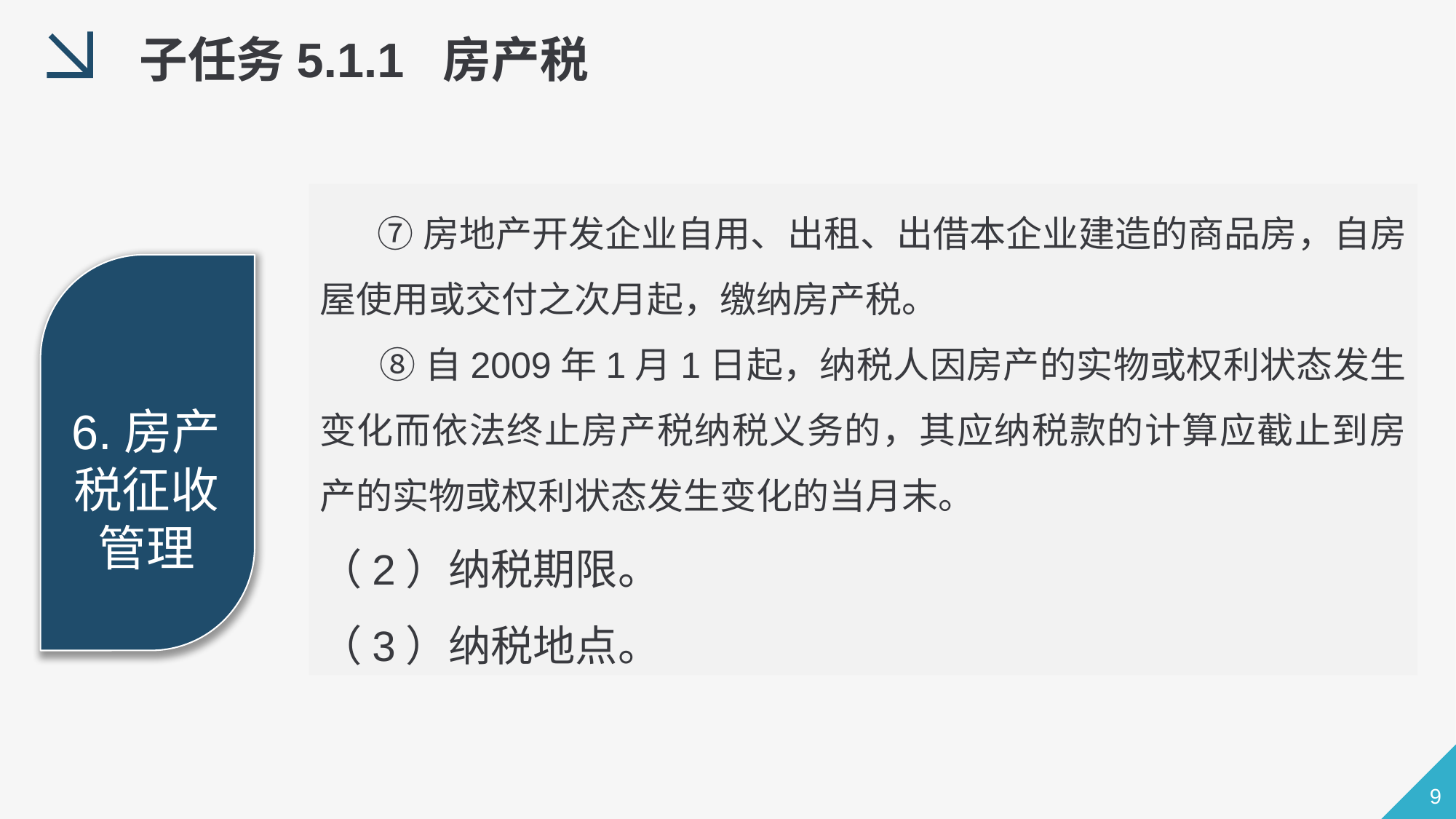

子任务5.1.1  房产税

       ⑦房地产开发企业自用、出租、出借本企业建造的商品房，自房屋使用或交付之次月起，缴纳房产税。
       ⑧自2009年1月1日起，纳税人因房产的实物或权利状态发生变化而依法终止房产税纳税义务的，其应纳税款的计算应截止到房产的实物或权利状态发生变化的当月末。
（2）纳税期限。
（3）纳税地点。

6.房产税征收管理